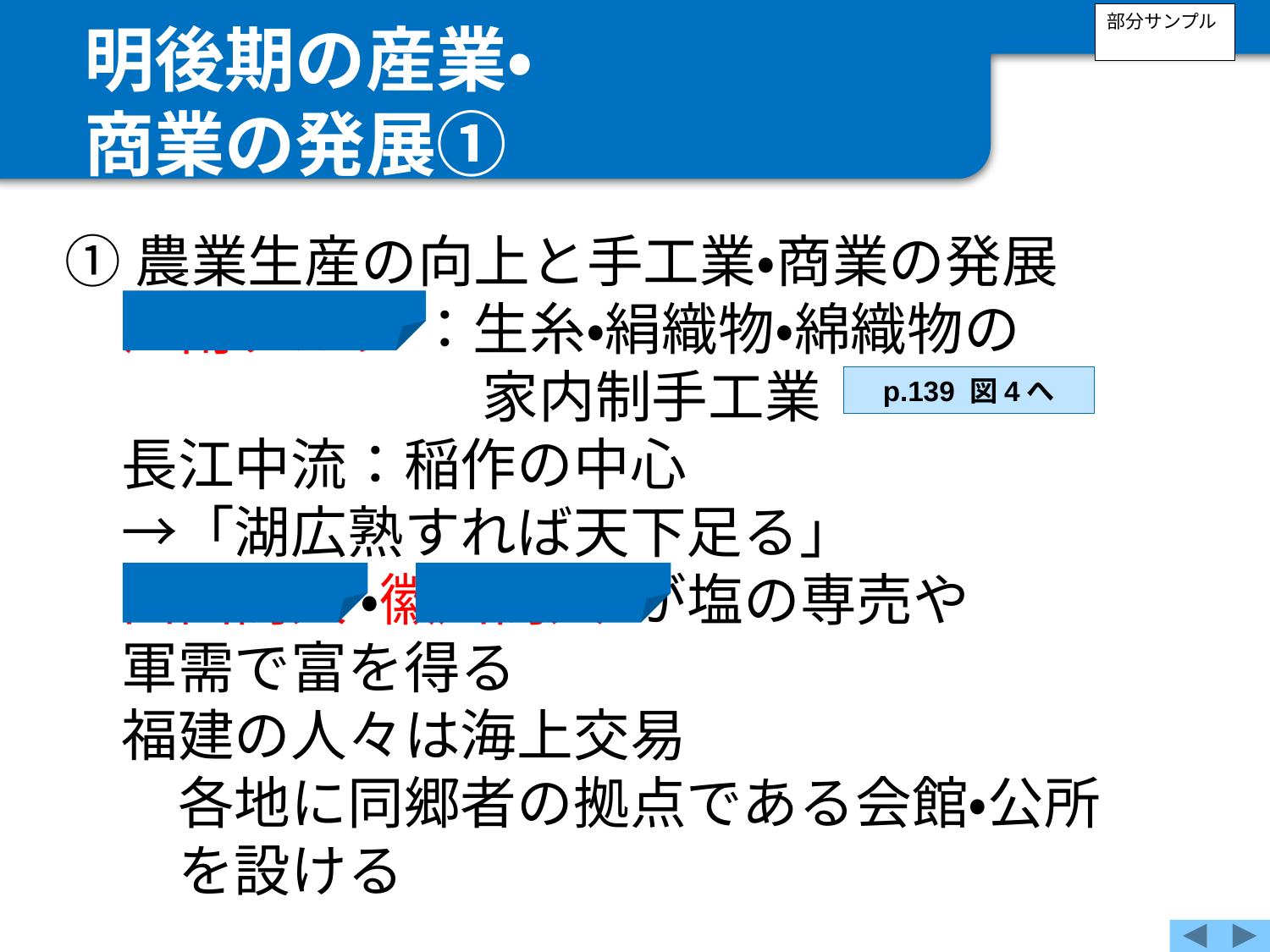

明後期の産業・
商業の発展①
部分サンプル
①農業生産の向上と手工業・商業の発展
　江南デルタ ：生糸・絹織物・綿織物の
　家内制手工業
　長江中流：稲作の中心
　→「湖広熟すれば天下足る」
　山西商人 ・徽州商人  が塩の専売や
　軍需で富を得る
　福建の人々は海上交易
　　各地に同郷者の拠点である会館・公所
　　を設ける

p.139 図4へ